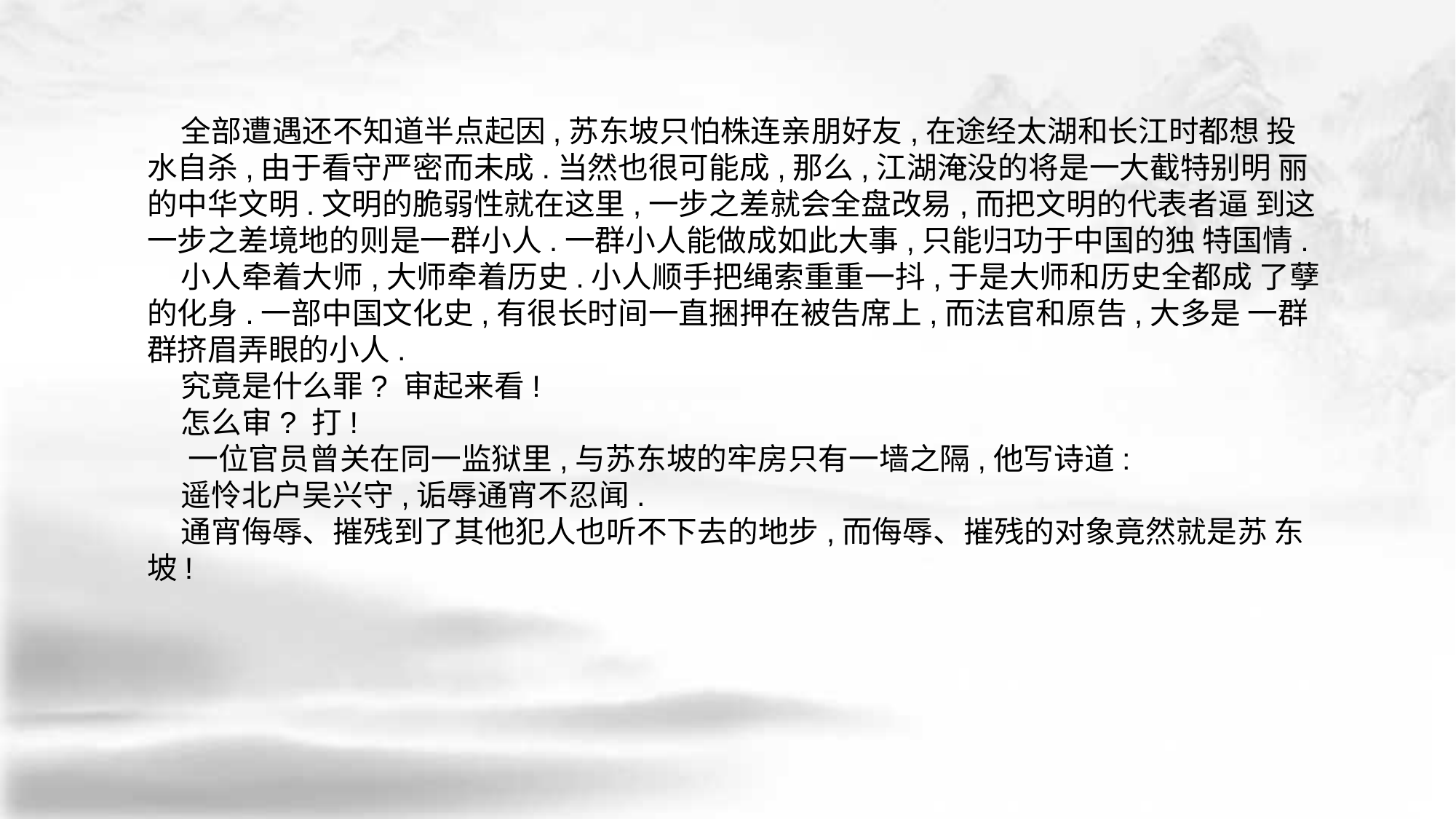

全部遭遇还不知道半点起因,苏东坡只怕株连亲朋好友,在途经太湖和长江时都想 投水自杀,由于看守严密而未成.当然也很可能成,那么,江湖淹没的将是一大截特别明 丽的中华文明.文明的脆弱性就在这里,一步之差就会全盘改易,而把文明的代表者逼 到这一步之差境地的则是一群小人.一群小人能做成如此大事,只能归功于中国的独 特国情.
    小人牵着大师,大师牵着历史.小人顺手把绳索重重一抖,于是大师和历史全都成 了孽的化身.一部中国文化史,有很长时间一直捆押在被告席上,而法官和原告,大多是 一群群挤眉弄眼的小人.
    究竟是什么罪? 审起来看!
    怎么审? 打!
     一位官员曾关在同一监狱里,与苏东坡的牢房只有一墙之隔,他写诗道:
    遥怜北户吴兴守,诟辱通宵不忍闻.
    通宵侮辱、摧残到了其他犯人也听不下去的地步,而侮辱、摧残的对象竟然就是苏 东坡!